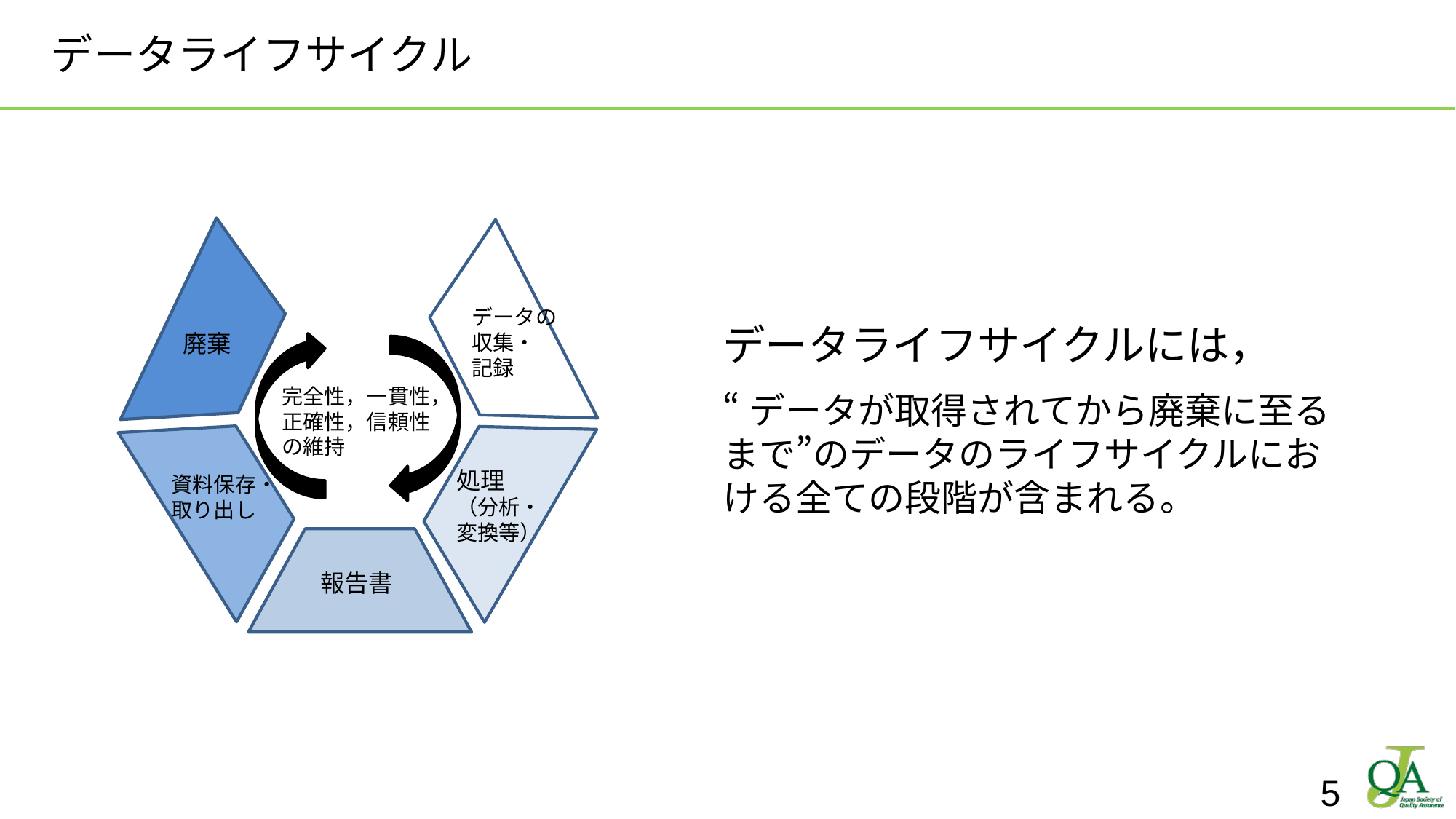

# データライフサイクル

データの
収集・
記録
データライフサイクルには，

“データが取得されてから廃棄に至るまで”のデータのライフサイクルにおける全ての段階が含まれる。
廃棄

完全性，一貫性，
正確性，信頼性
の維持

処理
（分析・
変換等）
資料保存・
取り出し

報告書